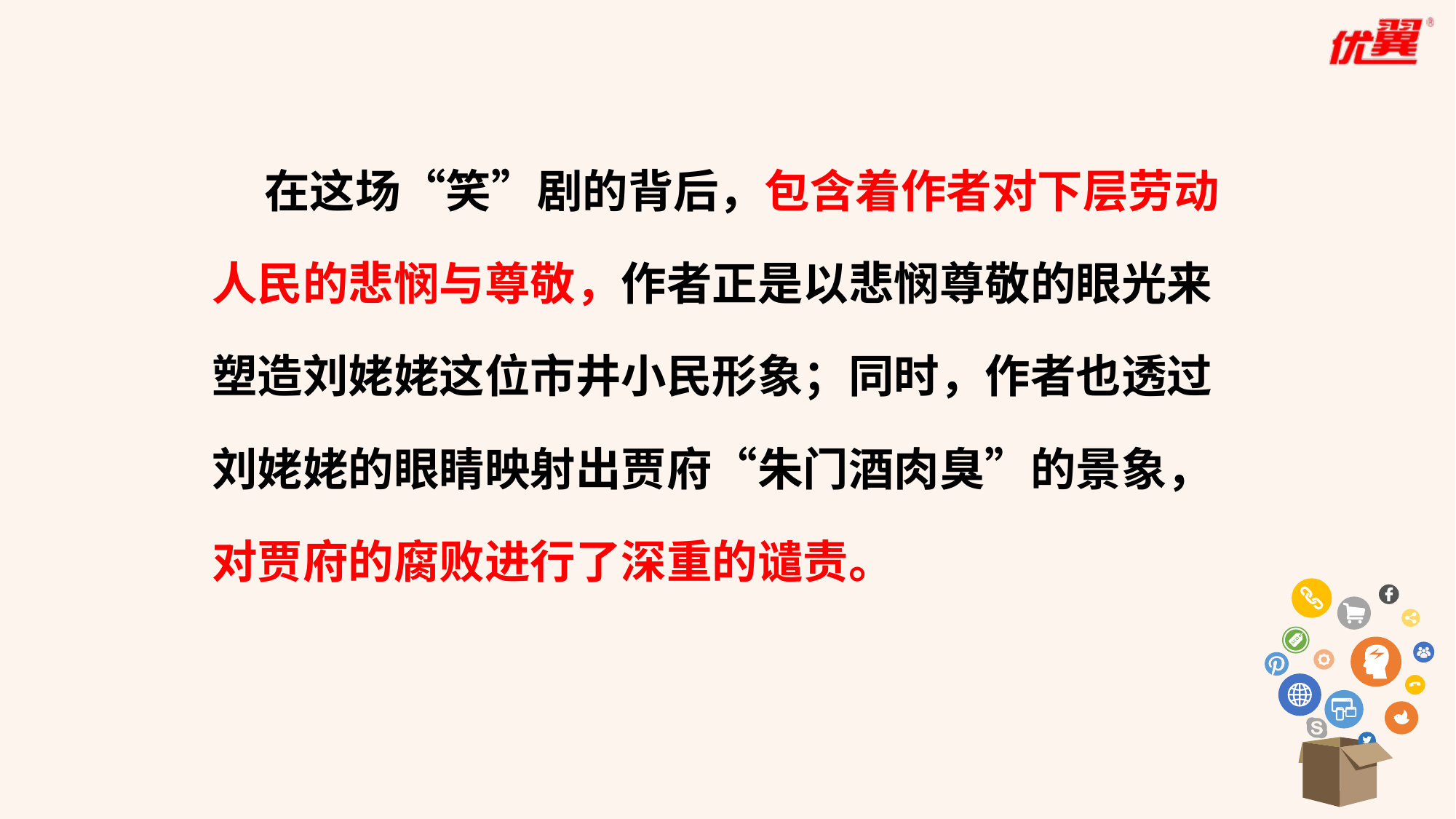

在这场“笑”剧的背后，包含着作者对下层劳动人民的悲悯与尊敬，作者正是以悲悯尊敬的眼光来塑造刘姥姥这位市井小民形象；同时，作者也透过刘姥姥的眼睛映射出贾府“朱门酒肉臭”的景象，对贾府的腐败进行了深重的谴责。